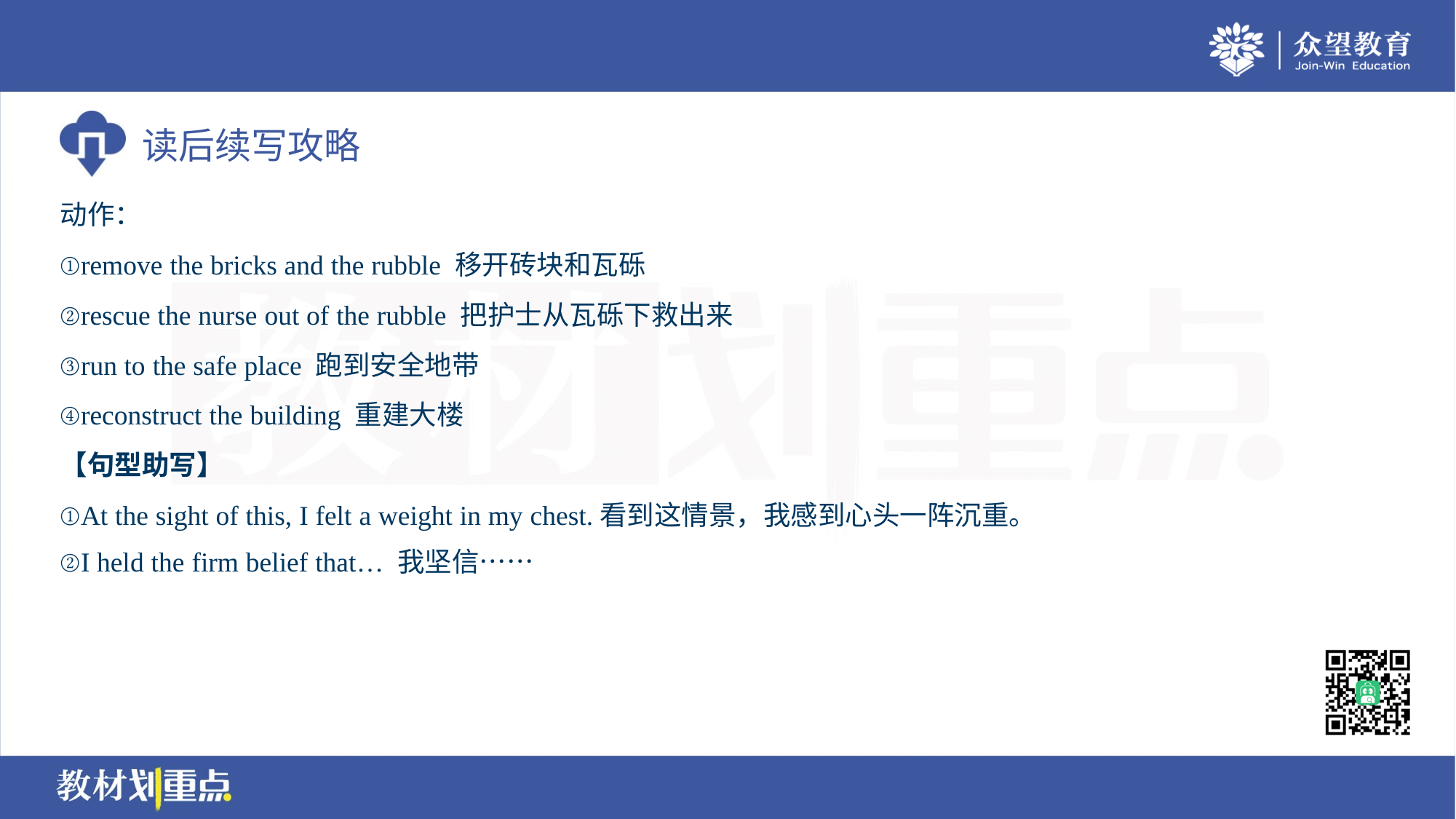

动作：
①remove the bricks and the rubble 移开砖块和瓦砾
②rescue the nurse out of the rubble 把护士从瓦砾下救出来
③run to the safe place 跑到安全地带
④reconstruct the building 重建大楼
【句型助写】
①At the sight of this, I felt a weight in my chest.看到这情景，我感到心头一阵沉重。
②I held the firm belief that… 我坚信……